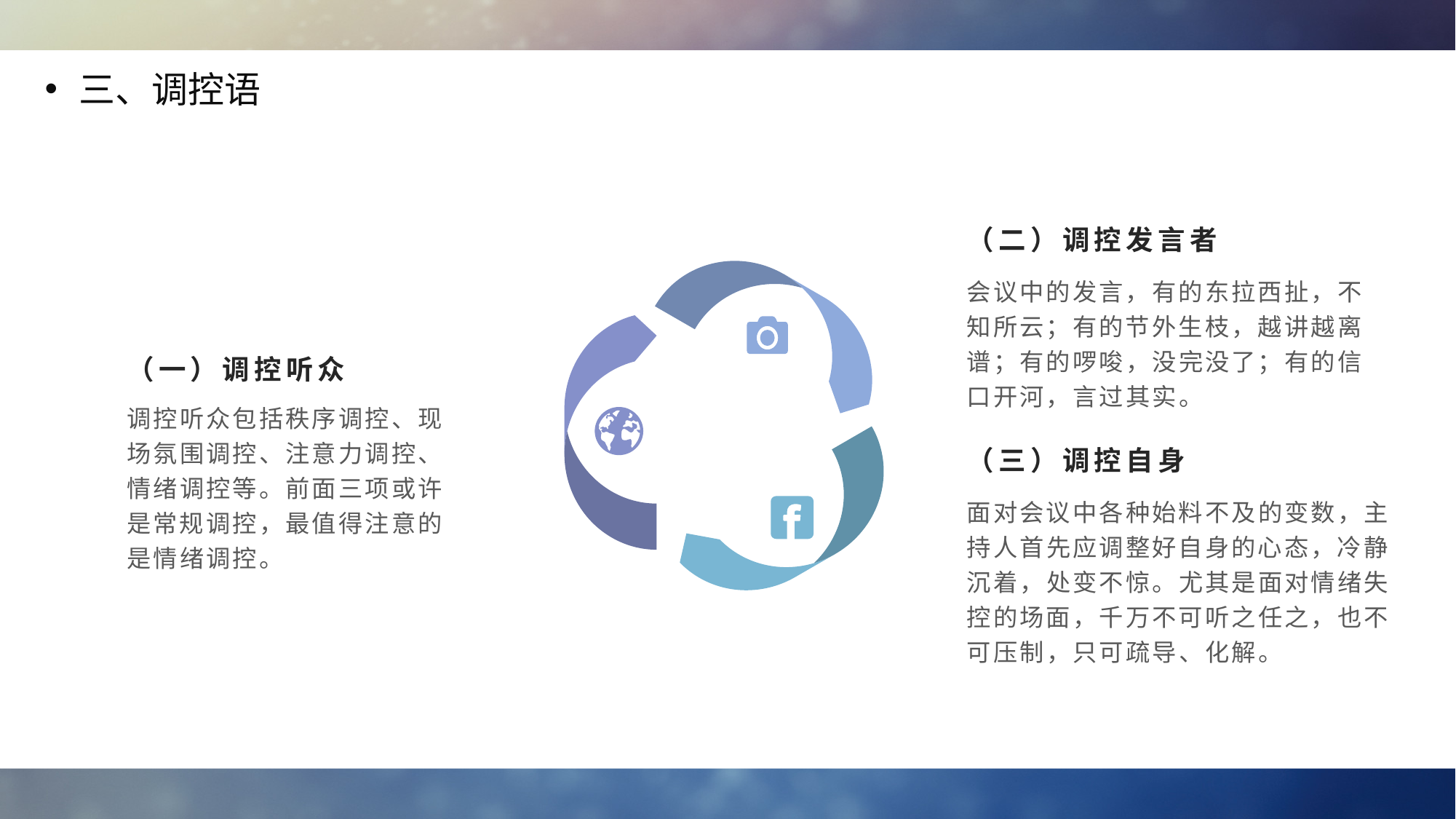

三、调控语
（二）调控发言者
会议中的发言，有的东拉西扯，不知所云；有的节外生枝，越讲越离谱；有的啰唆，没完没了；有的信口开河，言过其实。

（一）调控听众

调控听众包括秩序调控、现场氛围调控、注意力调控、情绪调控等。前面三项或许是常规调控，最值得注意的是情绪调控。

（三）调控自身

面对会议中各种始料不及的变数，主持人首先应调整好自身的心态，冷静沉着，处变不惊。尤其是面对情绪失控的场面，千万不可听之任之，也不可压制，只可疏导、化解。